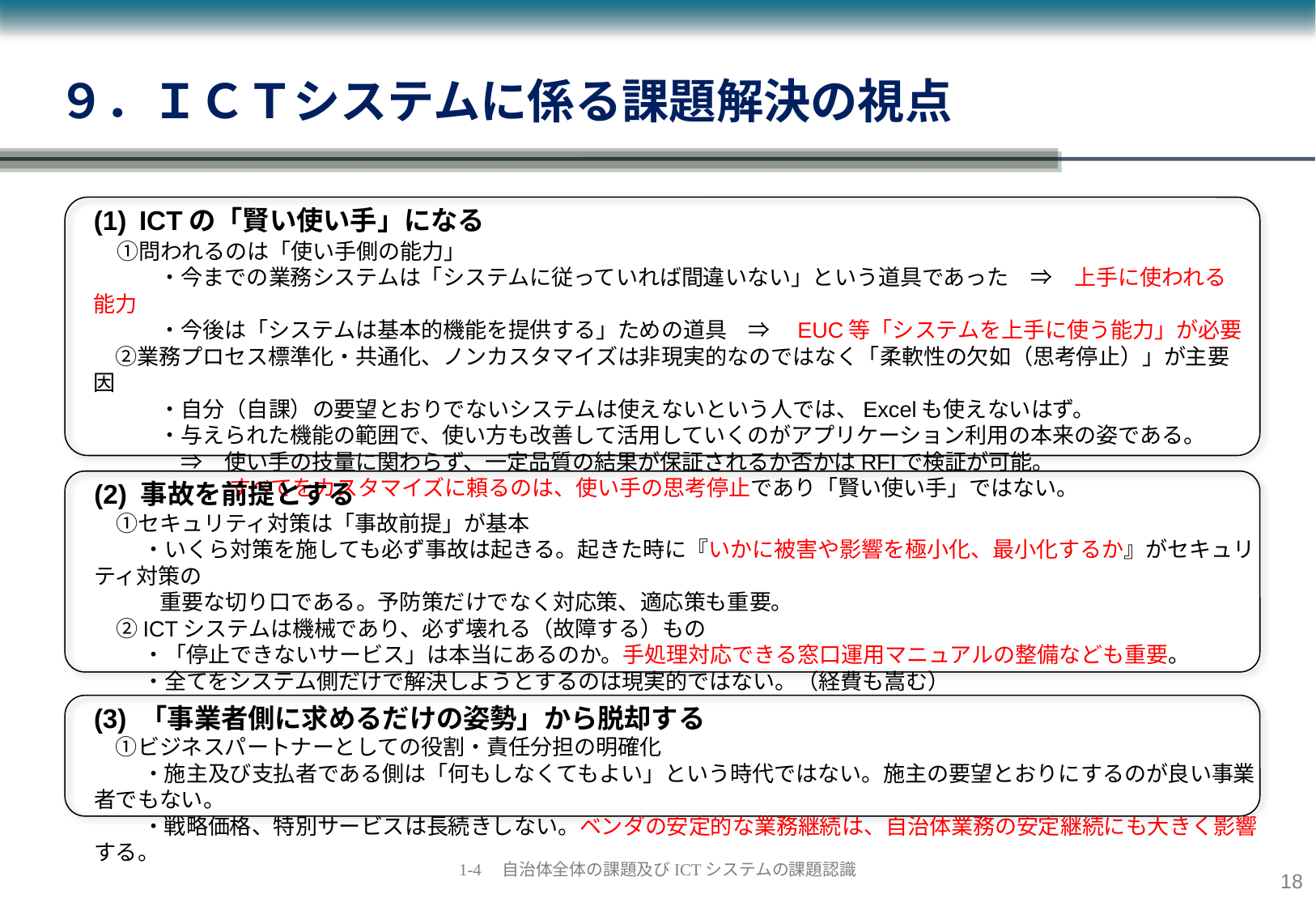

９．ＩＣＴシステムに係る課題解決の視点
ICTの「賢い使い手」になる
　①問われるのは「使い手側の能力」
　　　・今までの業務システムは「システムに従っていれば間違いない」という道具であった　⇒　上手に使われる能力
　　　・今後は「システムは基本的機能を提供する」ための道具　⇒　EUC等「システムを上手に使う能力」が必要
　②業務プロセス標準化・共通化、ノンカスタマイズは非現実的なのではなく「柔軟性の欠如（思考停止）」が主要因
　　　・自分（自課）の要望とおりでないシステムは使えないという人では、Excelも使えないはず。
　　　・与えられた機能の範囲で、使い方も改善して活用していくのがアプリケーション利用の本来の姿である。
　　　　⇒　使い手の技量に関わらず、一定品質の結果が保証されるか否かはRFIで検証が可能。
　　　　　　 すべてをカスタマイズに頼るのは、使い手の思考停止であり「賢い使い手」ではない。

(2) 事故を前提とする
　①セキュリティ対策は「事故前提」が基本
　　 ・いくら対策を施しても必ず事故は起きる。起きた時に『いかに被害や影響を極小化、最小化するか』がセキュリティ対策の
　　　重要な切り口である。予防策だけでなく対応策、適応策も重要。
　②ICTシステムは機械であり、必ず壊れる（故障する）もの
　　 ・「停止できないサービス」は本当にあるのか。手処理対応できる窓口運用マニュアルの整備なども重要。
　　 ・全てをシステム側だけで解決しようとするのは現実的ではない。（経費も嵩む）
(3) 「事業者側に求めるだけの姿勢」から脱却する
　①ビジネスパートナーとしての役割・責任分担の明確化
　　 ・施主及び支払者である側は「何もしなくてもよい」という時代ではない。施主の要望とおりにするのが良い事業者でもない。
　 　・戦略価格、特別サービスは長続きしない。ベンダの安定的な業務継続は、自治体業務の安定継続にも大きく影響する。

18
1-4　自治体全体の課題及びICTシステムの課題認識